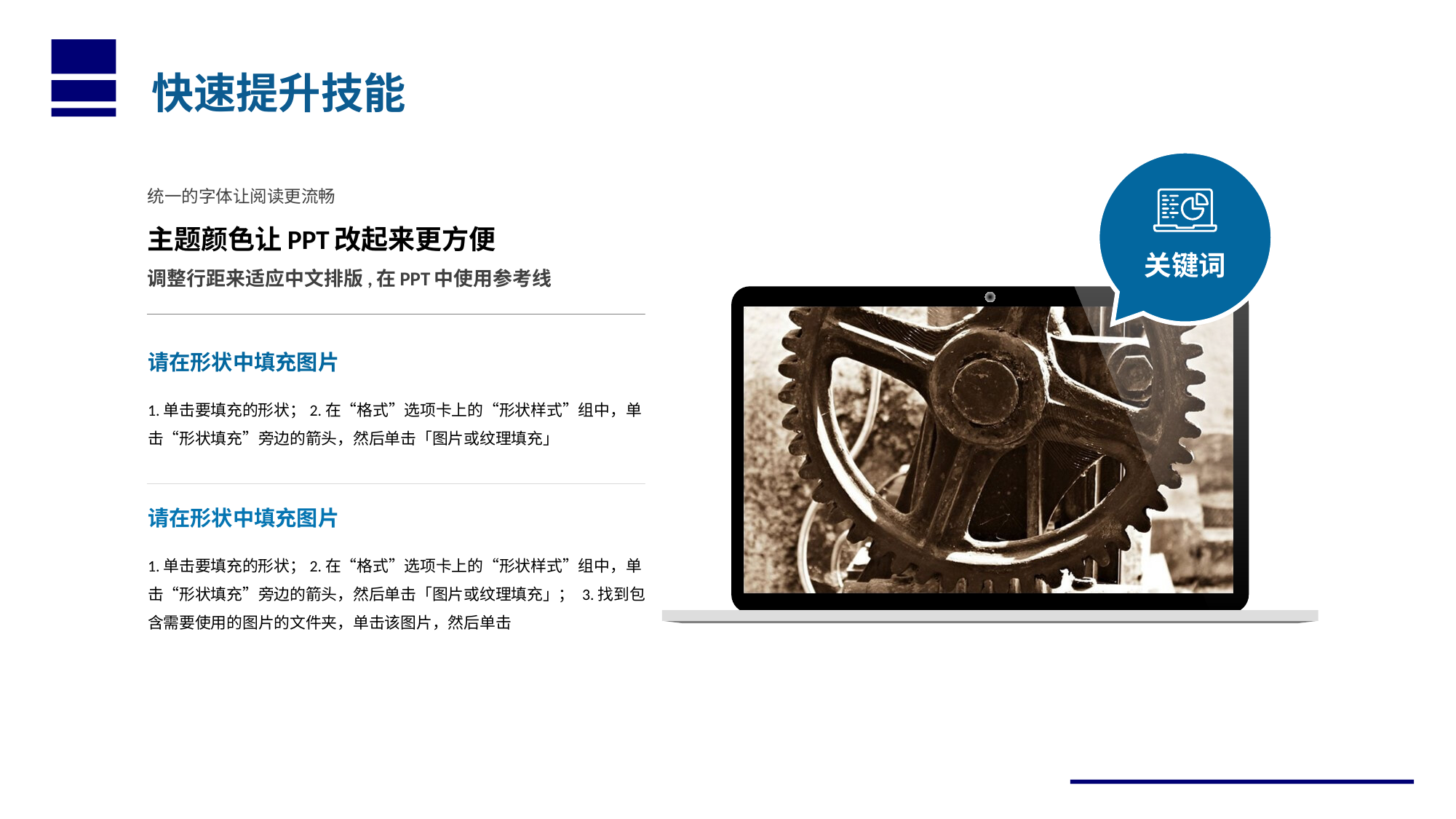

快速提升技能

统一的字体让阅读更流畅
主题颜色让PPT改起来更方便
调整行距来适应中文排版,在PPT中使用参考线

关键词

请在形状中填充图片
1.单击要填充的形状；2.在“格式”选项卡上的“形状样式”组中，单击“形状填充”旁边的箭头，然后单击「图片或纹理填充」
请在形状中填充图片
1.单击要填充的形状；2.在“格式”选项卡上的“形状样式”组中，单击“形状填充”旁边的箭头，然后单击「图片或纹理填充」； 3.找到包含需要使用的图片的文件夹，单击该图片，然后单击